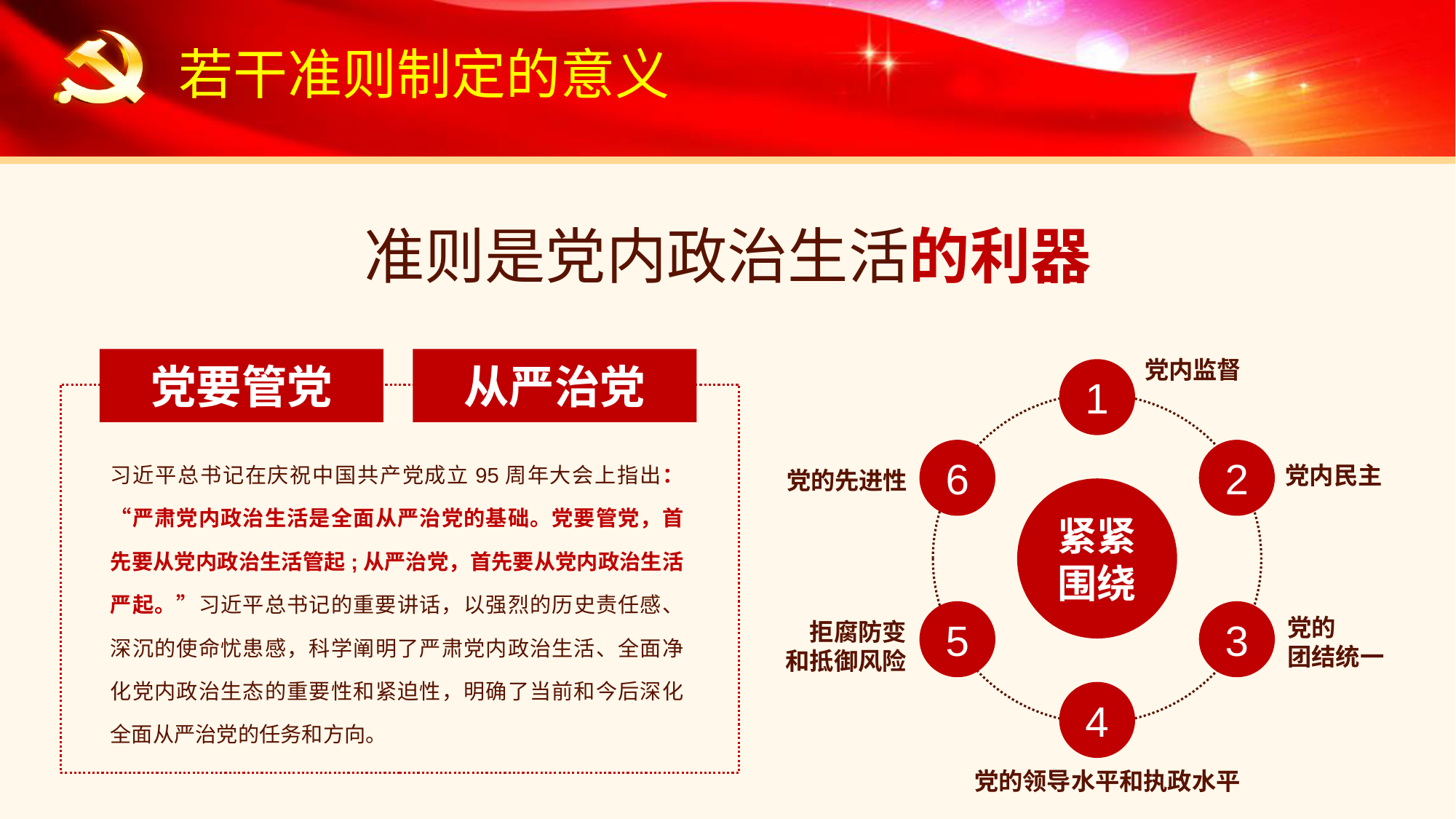

若干准则制定的意义
准则是党内政治生活的利器
党要管党
从严治党

党内监督
1

习近平总书记在庆祝中国共产党成立95周年大会上指出：“严肃党内政治生活是全面从严治党的基础。党要管党，首先要从党内政治生活管起;从严治党，首先要从党内政治生活严起。”习近平总书记的重要讲话，以强烈的历史责任感、深沉的使命忧患感，科学阐明了严肃党内政治生活、全面净化党内政治生态的重要性和紧迫性，明确了当前和今后深化全面从严治党的任务和方向。
6
党的先进性
2
党内民主
紧紧
围绕
5
拒腐防变
和抵御风险
3
党的
团结统一
4
党的领导水平和执政水平